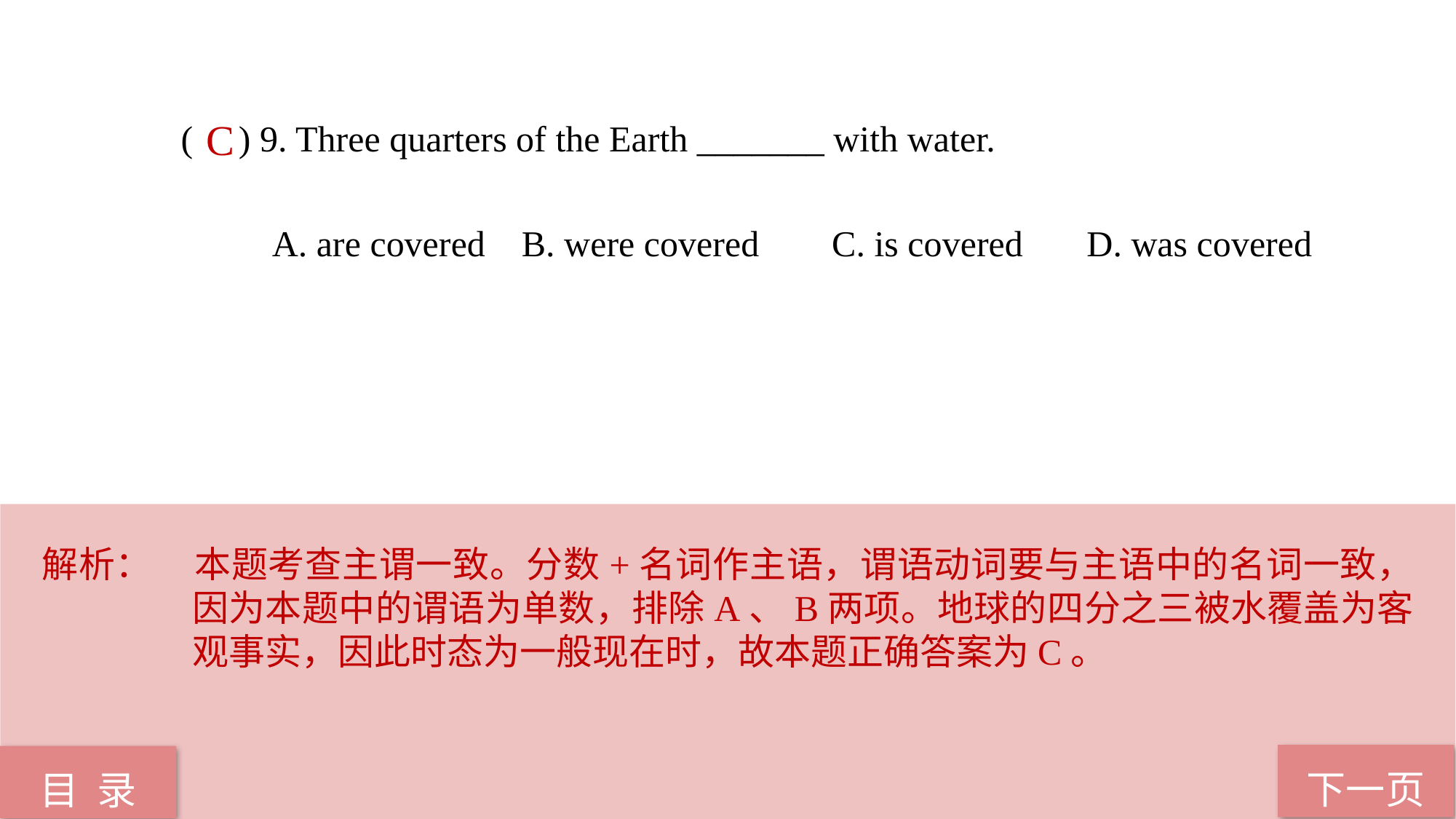

(     ) 9. Three quarters of the Earth _______ with water.

          A. are covered    B. were covered        C. is covered       D. was covered
C
解析：	本题考查主谓一致。分数+名词作主语，谓语动词要与主语中的名词一致，因为本题中的谓语为单数，排除A、B两项。地球的四分之三被水覆盖为客观事实，因此时态为一般现在时，故本题正确答案为C。